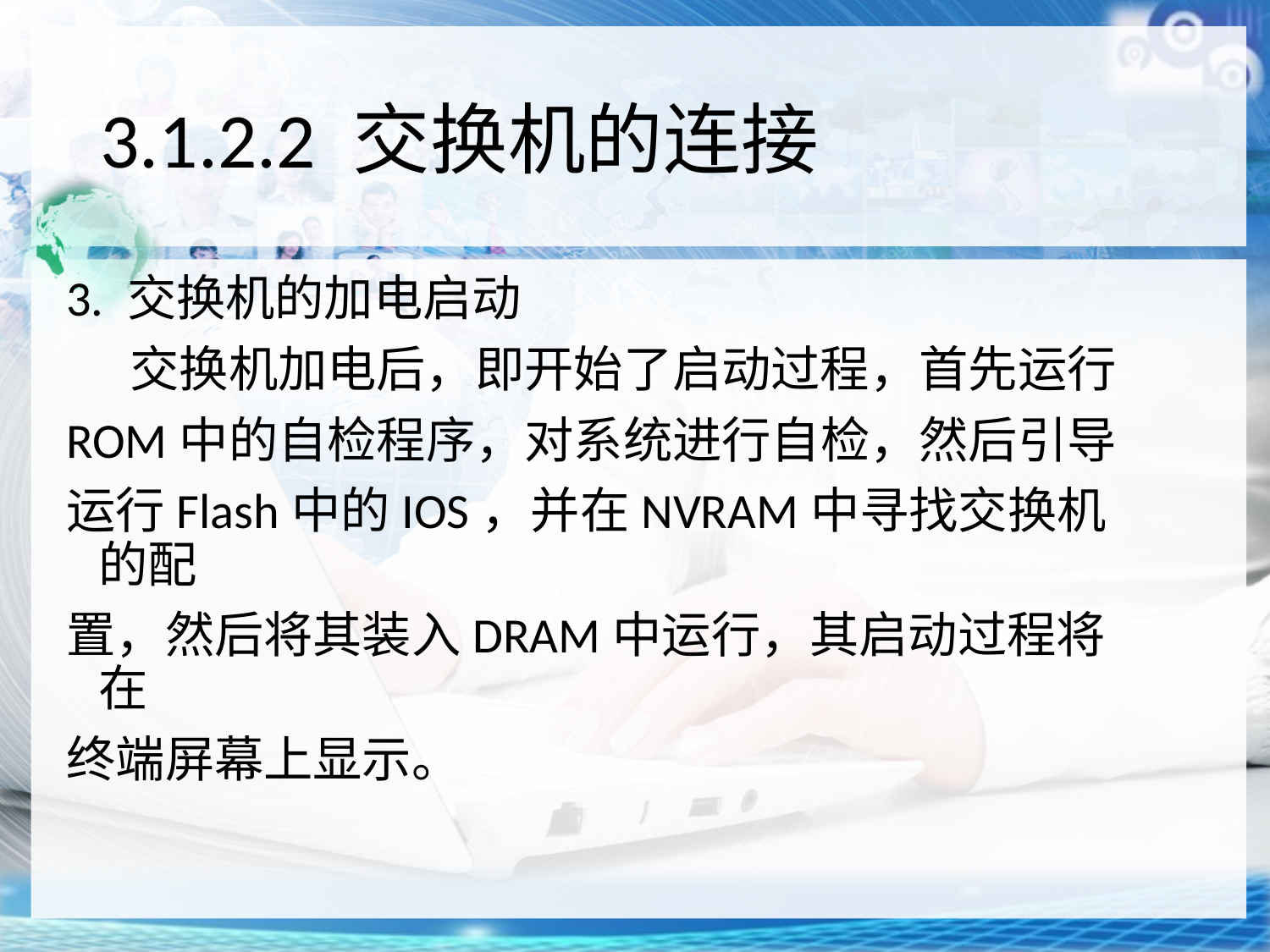

# 3.1.2.2 交换机的连接
3. 交换机的加电启动
交换机加电后，即开始了启动过程，首先运行
ROM中的自检程序，对系统进行自检，然后引导
运行Flash中的IOS，并在NVRAM中寻找交换机的配
置，然后将其装入DRAM中运行，其启动过程将在
终端屏幕上显示。